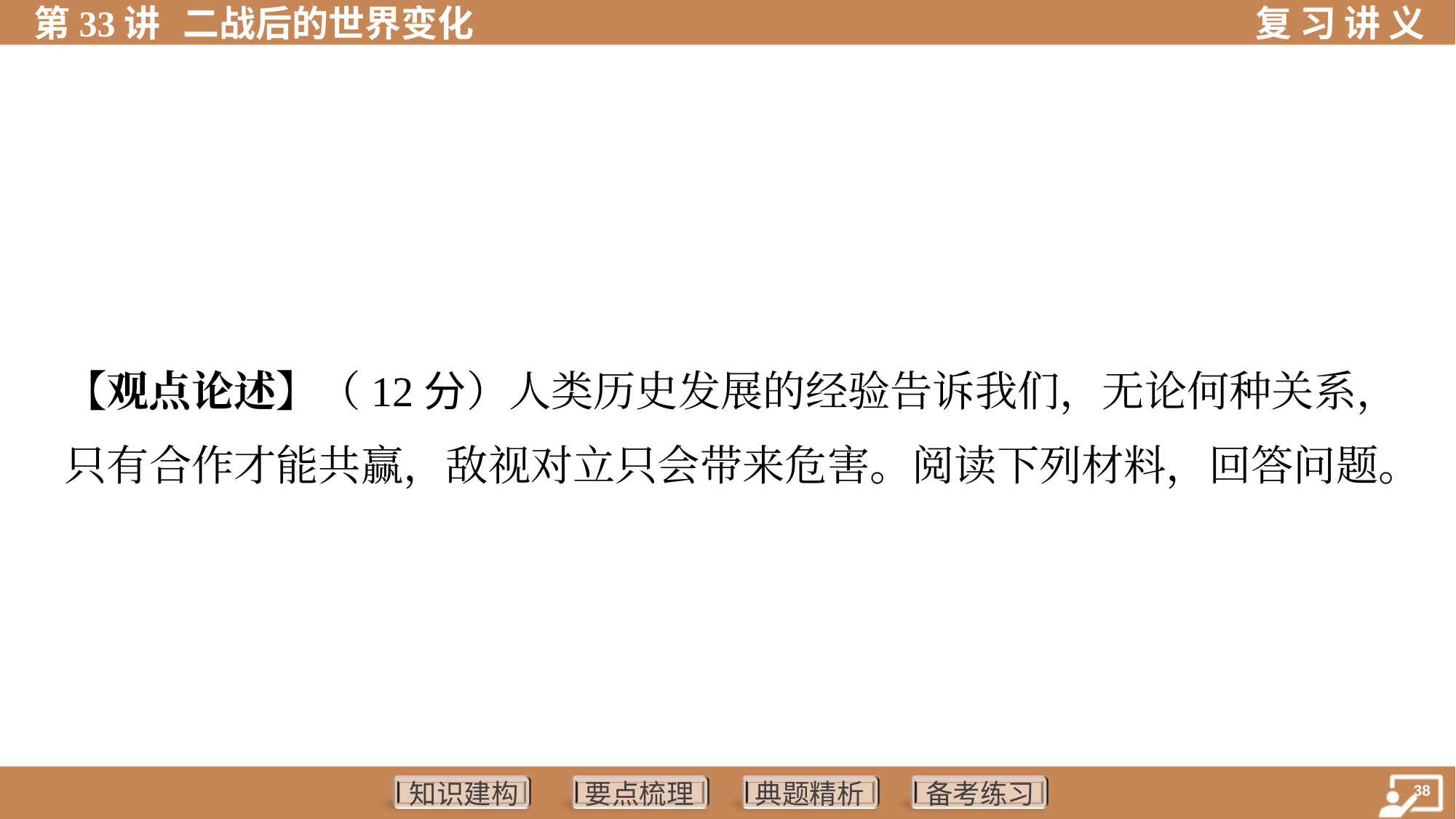

【观点论述】（12分）人类历史发展的经验告诉我们，无论何种关系，
只有合作才能共赢，敌视对立只会带来危害。阅读下列材料，回答问题。